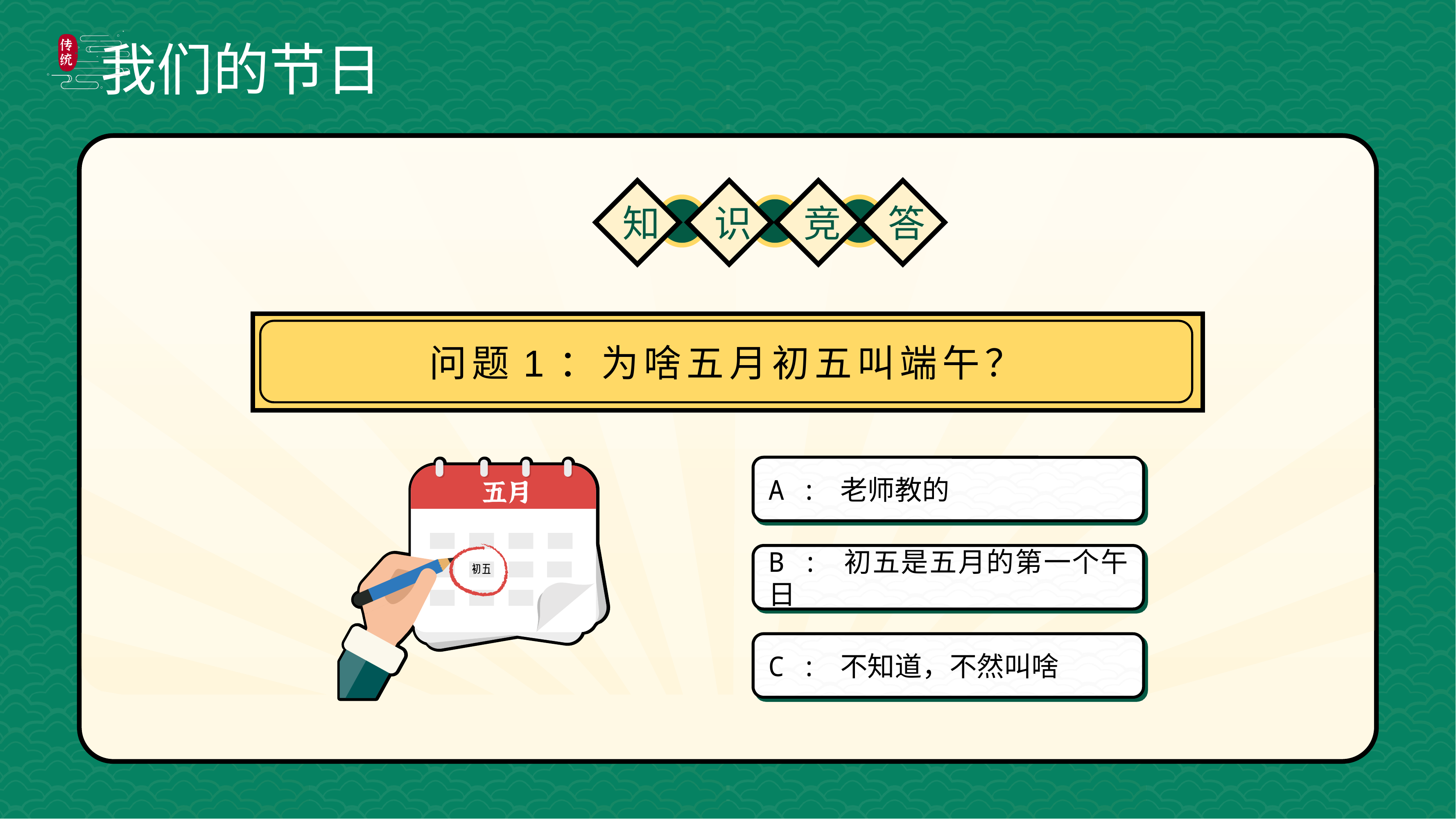

知
识
竞
答

问题1：为啥五月初五叫端午？
A : 老师教的

B : 初五是五月的第一个午日
C : 不知道，不然叫啥